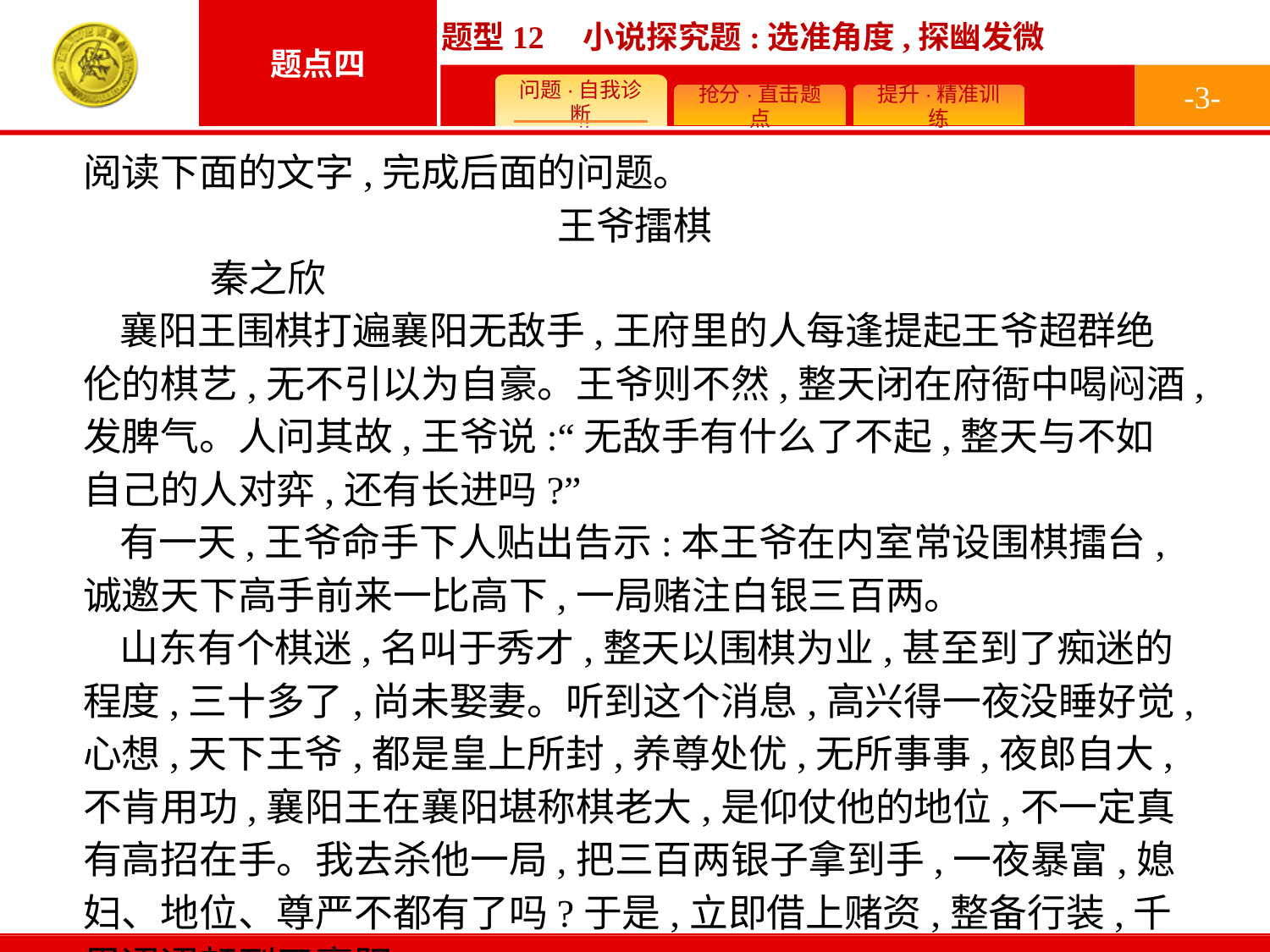

-3-
阅读下面的文字,完成后面的问题。
王爷擂棋
	秦之欣
襄阳王围棋打遍襄阳无敌手,王府里的人每逢提起王爷超群绝伦的棋艺,无不引以为自豪。王爷则不然,整天闭在府衙中喝闷酒,发脾气。人问其故,王爷说:“无敌手有什么了不起,整天与不如自己的人对弈,还有长进吗?”
有一天,王爷命手下人贴出告示:本王爷在内室常设围棋擂台,诚邀天下高手前来一比高下,一局赌注白银三百两。
山东有个棋迷,名叫于秀才,整天以围棋为业,甚至到了痴迷的程度,三十多了,尚未娶妻。听到这个消息,高兴得一夜没睡好觉,心想,天下王爷,都是皇上所封,养尊处优,无所事事,夜郎自大,不肯用功,襄阳王在襄阳堪称棋老大,是仰仗他的地位,不一定真有高招在手。我去杀他一局,把三百两银子拿到手,一夜暴富,媳妇、地位、尊严不都有了吗?于是,立即借上赌资,整备行装,千里迢迢赶到了襄阳。